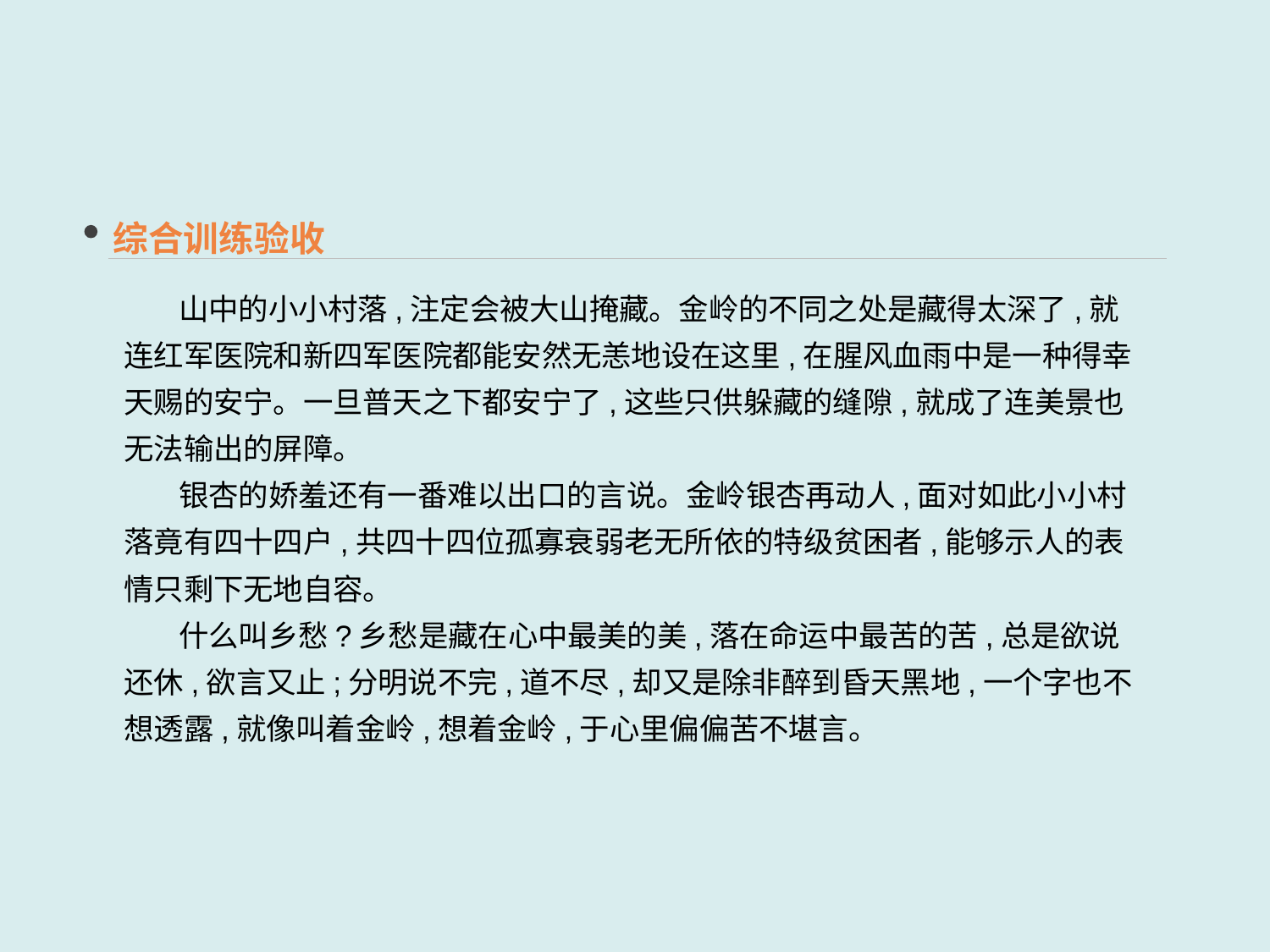

综合训练验收

       山中的小小村落,注定会被大山掩藏。金岭的不同之处是藏得太深了,就连红军医院和新四军医院都能安然无恙地设在这里,在腥风血雨中是一种得幸天赐的安宁。一旦普天之下都安宁了,这些只供躲藏的缝隙,就成了连美景也无法输出的屏障。
       银杏的娇羞还有一番难以出口的言说。金岭银杏再动人,面对如此小小村落竟有四十四户,共四十四位孤寡衰弱老无所依的特级贫困者,能够示人的表情只剩下无地自容。
       什么叫乡愁?乡愁是藏在心中最美的美,落在命运中最苦的苦,总是欲说还休,欲言又止;分明说不完,道不尽,却又是除非醉到昏天黑地,一个字也不想透露,就像叫着金岭,想着金岭,于心里偏偏苦不堪言。